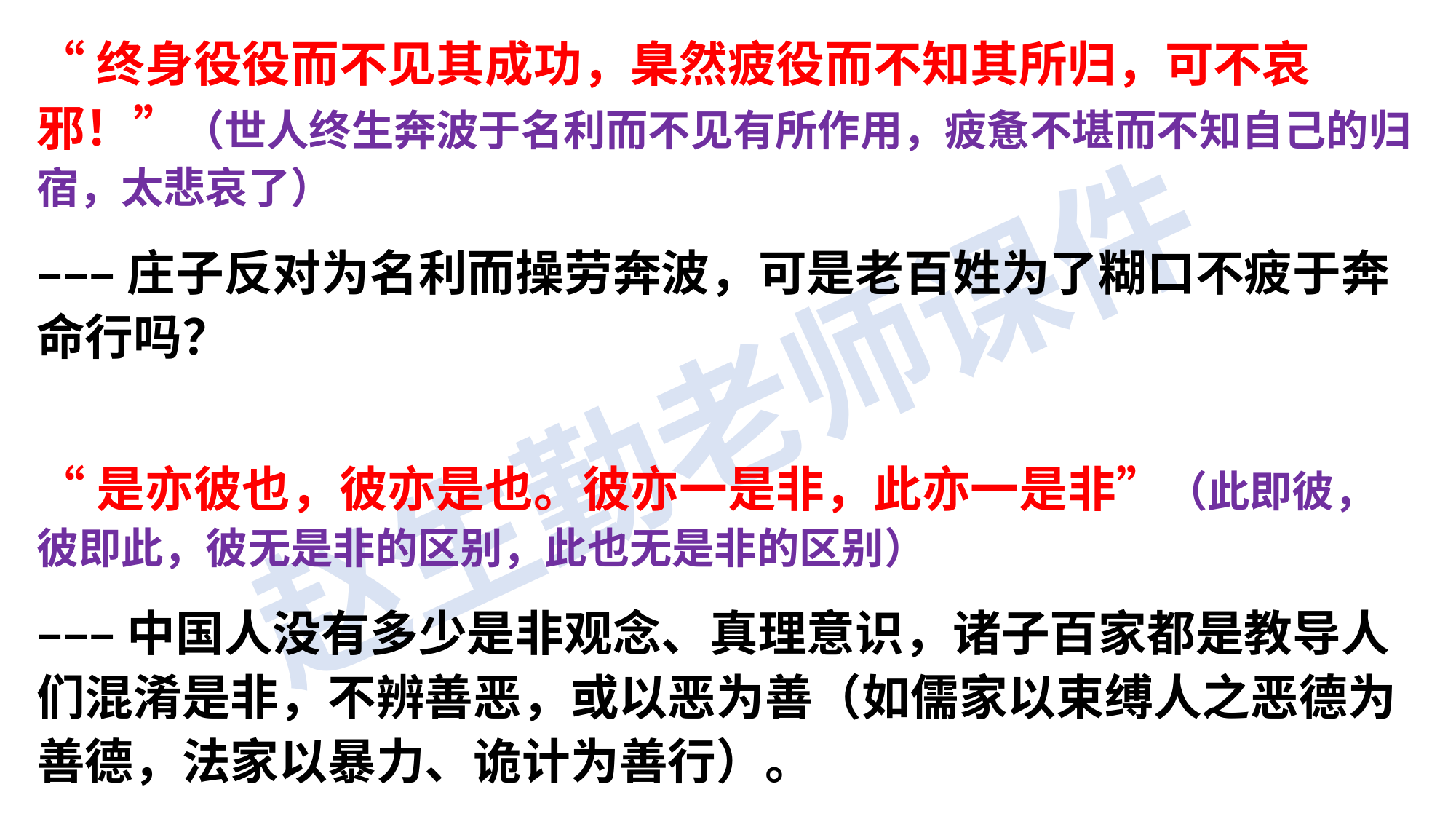

“终身役役而不见其成功，臬然疲役而不知其所归，可不哀邪！”（世人终生奔波于名利而不见有所作用，疲惫不堪而不知自己的归宿，太悲哀了）
–––庄子反对为名利而操劳奔波，可是老百姓为了糊口不疲于奔命行吗？
“是亦彼也，彼亦是也。彼亦一是非，此亦一是非”（此即彼，彼即此，彼无是非的区别，此也无是非的区别）
–––中国人没有多少是非观念、真理意识，诸子百家都是教导人们混淆是非，不辨善恶，或以恶为善（如儒家以束缚人之恶德为善德，法家以暴力、诡计为善行）。